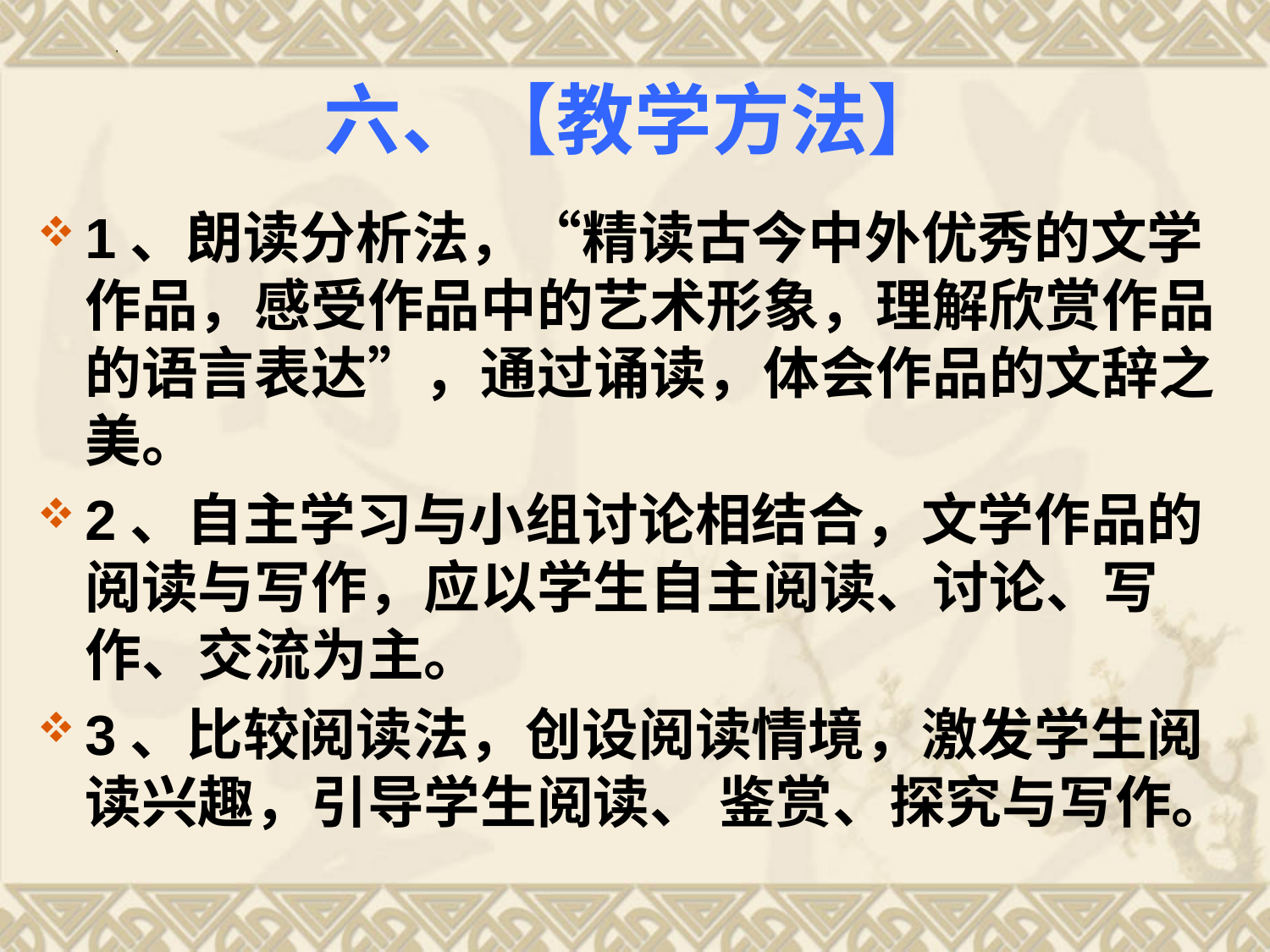

# 六、【教学方法】
1、朗读分析法，“精读古今中外优秀的文学作品，感受作品中的艺术形象，理解欣赏作品的语言表达”，通过诵读，体会作品的文辞之美。
2、自主学习与小组讨论相结合，文学作品的阅读与写作，应以学生自主阅读、讨论、写作、交流为主。
3、比较阅读法，创设阅读情境，激发学生阅读兴趣，引导学生阅读、 鉴赏、探究与写作。